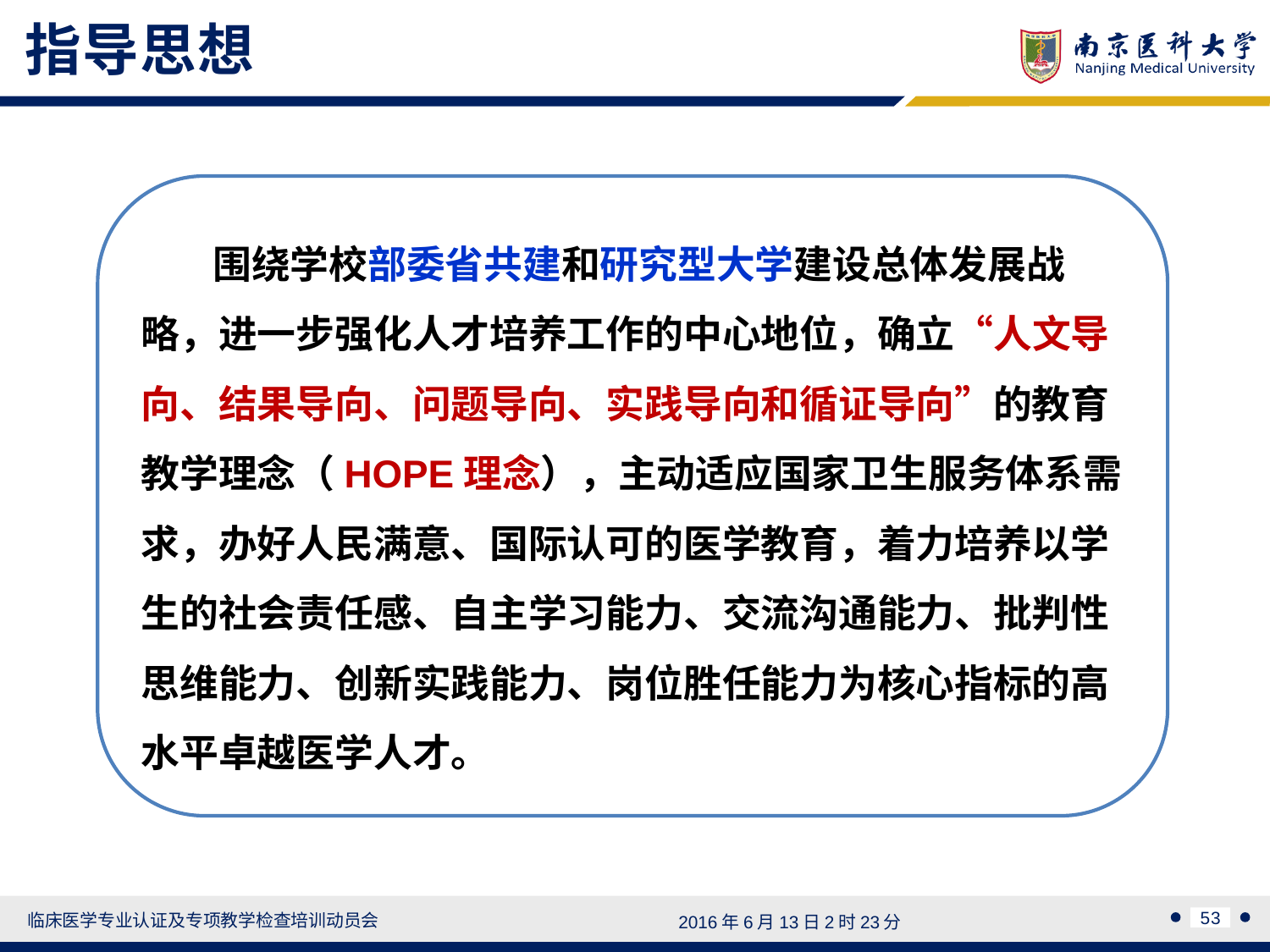

指导思想
       围绕学校部委省共建和研究型大学建设总体发展战略，进一步强化人才培养工作的中心地位，确立“人文导向、结果导向、问题导向、实践导向和循证导向”的教育教学理念（HOPE理念），主动适应国家卫生服务体系需求，办好人民满意、国际认可的医学教育，着力培养以学生的社会责任感、自主学习能力、交流沟通能力、批判性思维能力、创新实践能力、岗位胜任能力为核心指标的高水平卓越医学人才。